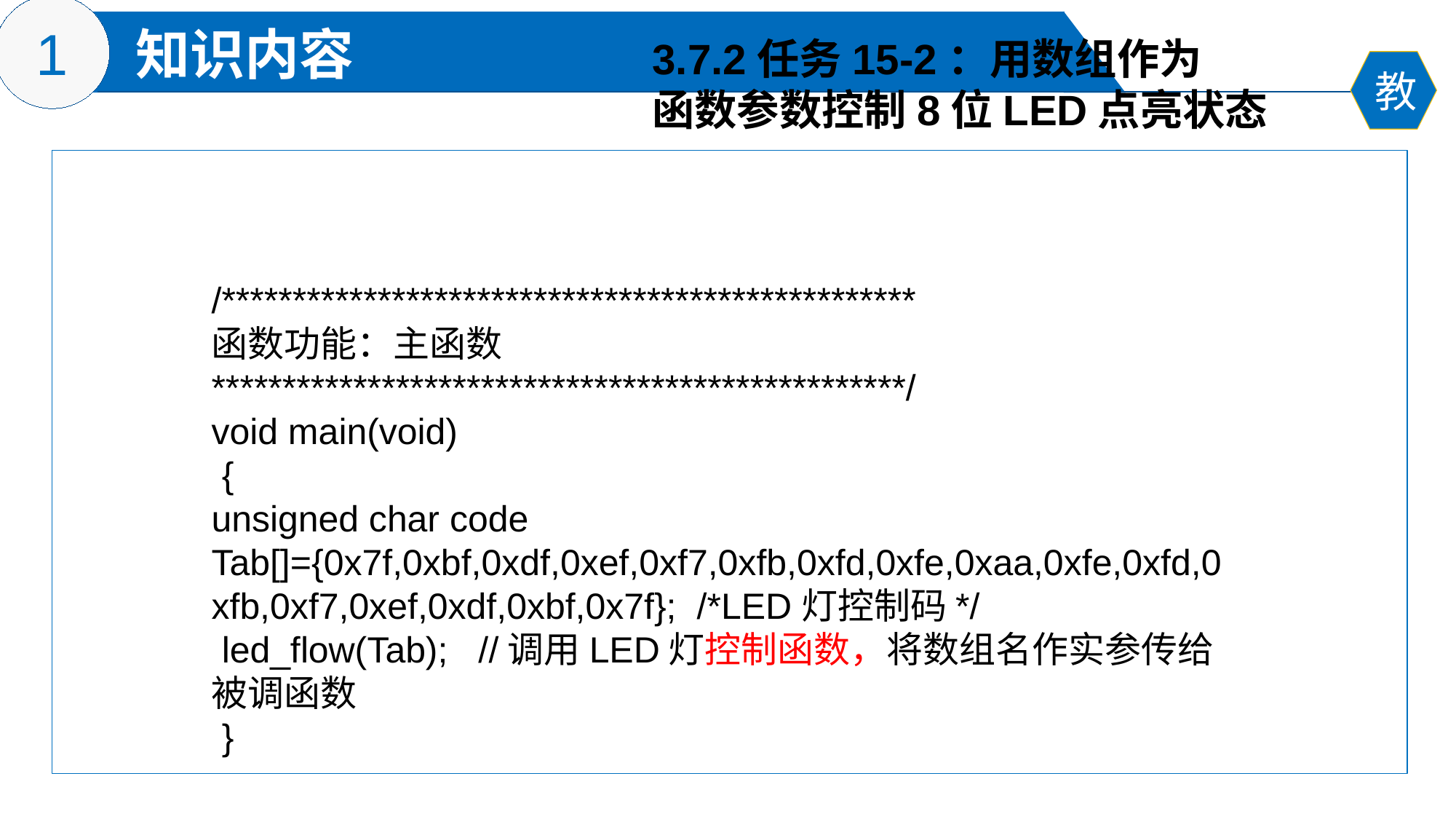

3.7.2任务15-2：用数组作为
函数参数控制8位LED点亮状态
/*************************************************
函数功能：主函数
*************************************************/
void main(void)
 {
unsigned char code
Tab[]={0x7f,0xbf,0xdf,0xef,0xf7,0xfb,0xfd,0xfe,0xaa,0xfe,0xfd,0xfb,0xf7,0xef,0xdf,0xbf,0x7f};  /*LED灯控制码*/
 led_flow(Tab);   //调用LED灯控制函数，将数组名作实参传给被调函数
 }